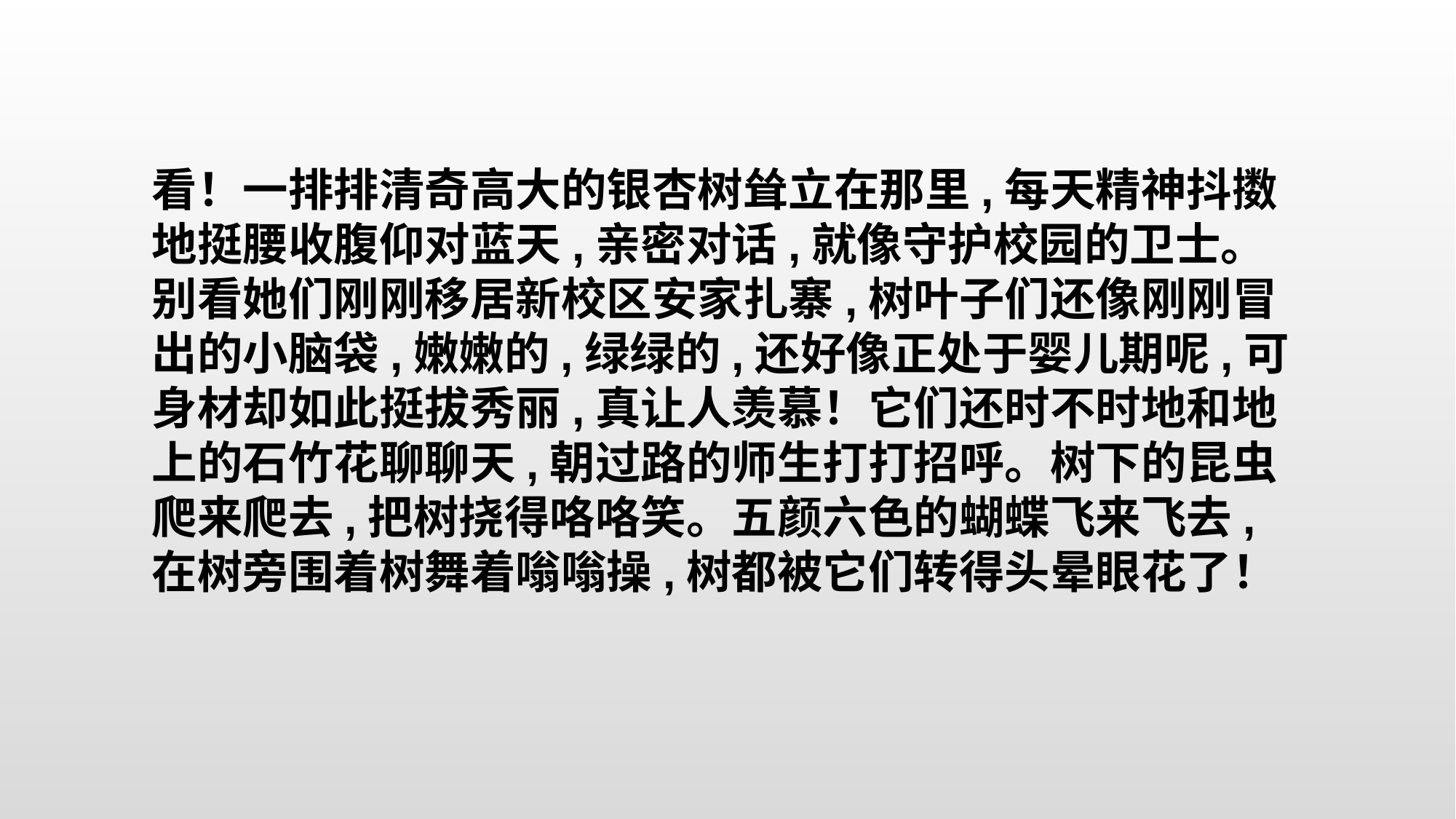

看！一排排清奇高大的银杏树耸立在那里,每天精神抖擞地挺腰收腹仰对蓝天,亲密对话,就像守护校园的卫士。别看她们刚刚移居新校区安家扎寨,树叶子们还像刚刚冒出的小脑袋,嫩嫩的,绿绿的,还好像正处于婴儿期呢,可身材却如此挺拔秀丽,真让人羡慕！它们还时不时地和地上的石竹花聊聊天,朝过路的师生打打招呼。树下的昆虫爬来爬去,把树挠得咯咯笑。五颜六色的蝴蝶飞来飞去,在树旁围着树舞着嗡嗡操,树都被它们转得头晕眼花了！